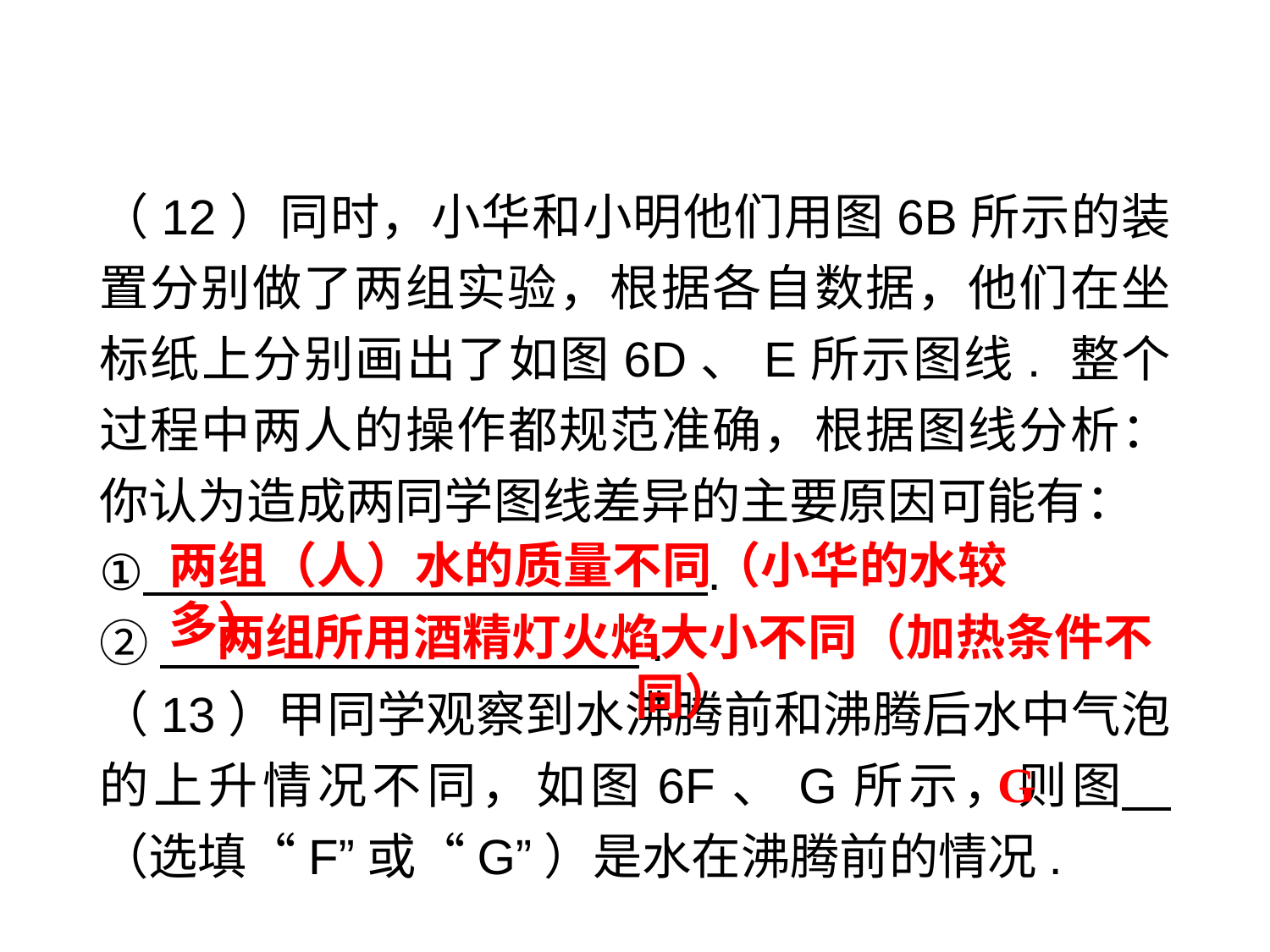

（12）同时，小华和小明他们用图6B所示的装置分别做了两组实验，根据各自数据，他们在坐标纸上分别画出了如图6D、E所示图线. 整个过程中两人的操作都规范准确，根据图线分析：你认为造成两同学图线差异的主要原因可能有：
①                                         .
②　                                       .
（13）甲同学观察到水沸腾前和沸腾后水中气泡的上升情况不同，如图6F、G所示，则图    （选填“F”或“G”）是水在沸腾前的情况.
两组（人）水的质量不同（小华的水较多）
两组所用酒精灯火焰大小不同（加热条件不同）
G